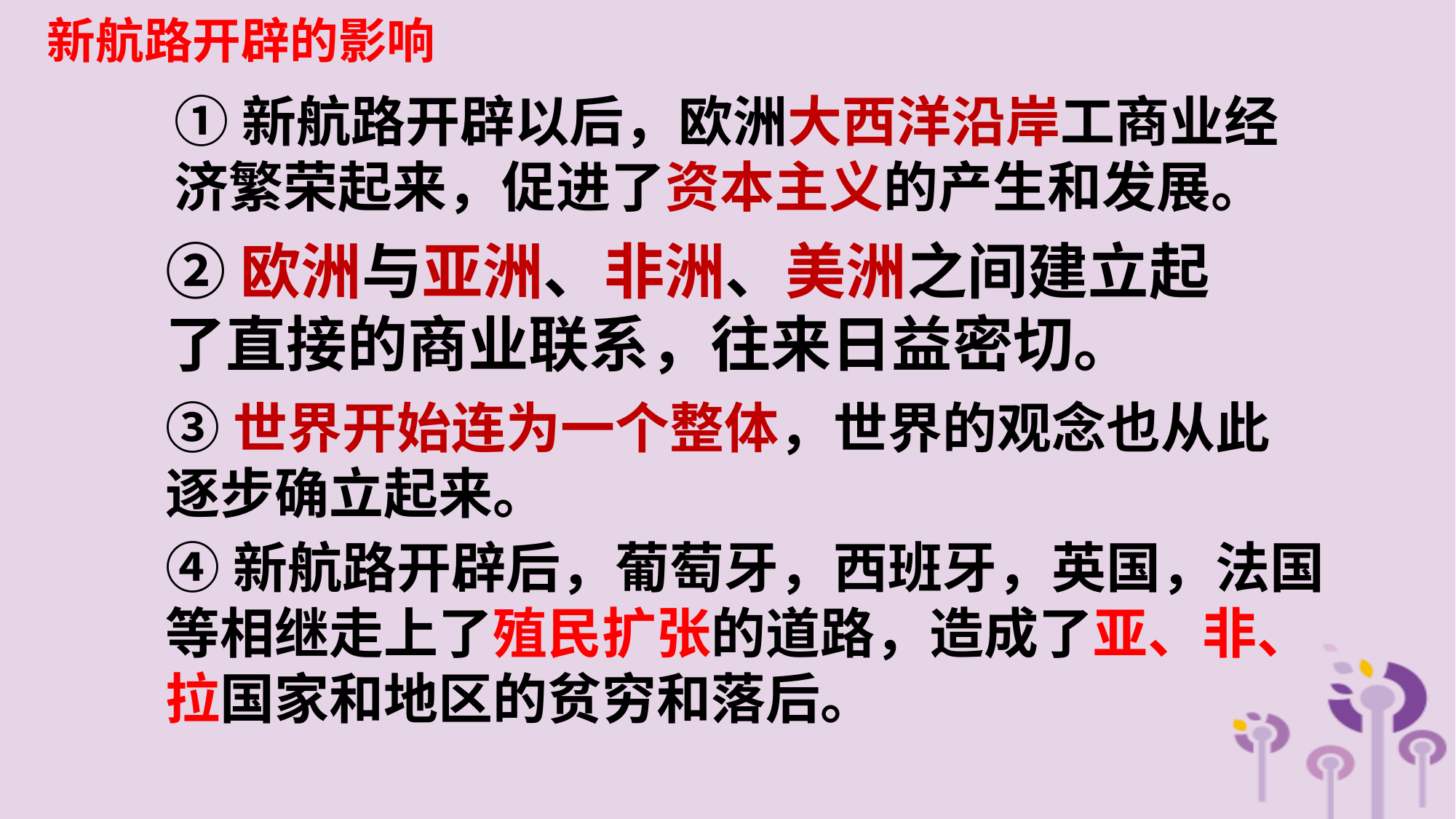

新航路开辟的影响
①新航路开辟以后，欧洲大西洋沿岸工商业经济繁荣起来，促进了资本主义的产生和发展。

②欧洲与亚洲、非洲、美洲之间建立起了直接的商业联系，往来日益密切。
③世界开始连为一个整体，世界的观念也从此逐步确立起来。
④新航路开辟后，葡萄牙，西班牙，英国，法国等相继走上了殖民扩张的道路，造成了亚、非、拉国家和地区的贫穷和落后。